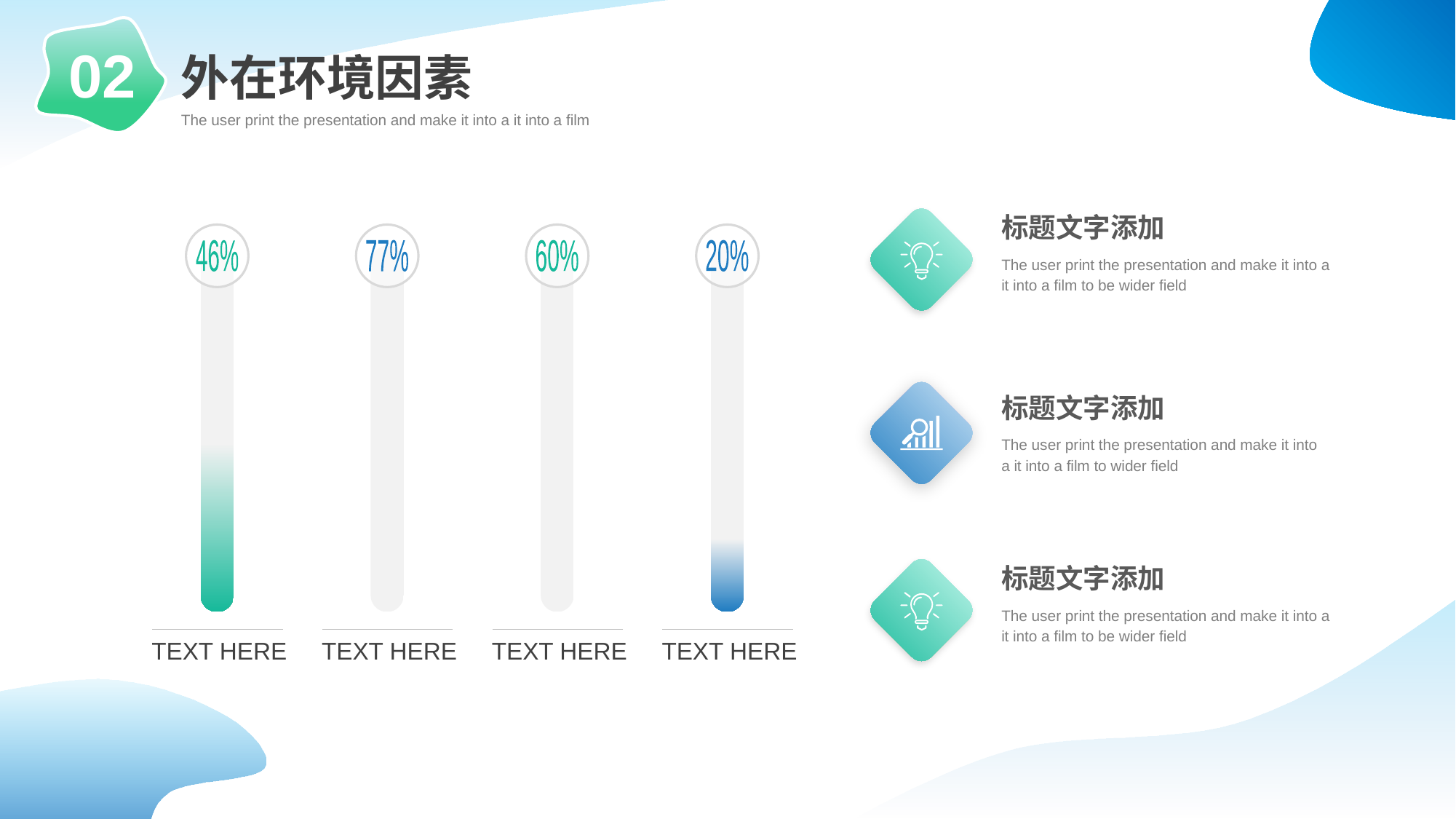

02
外在环境因素
The user print the presentation and make it into a it into a film
标题文字添加
The user print the presentation and make it into a it into a film to be wider field

46%

TEXT HERE

77%

TEXT HERE

60%

TEXT HERE

20%

TEXT HERE

标题文字添加
The user print the presentation and make it into a it into a film to wider field

标题文字添加
The user print the presentation and make it into a it into a film to be wider field